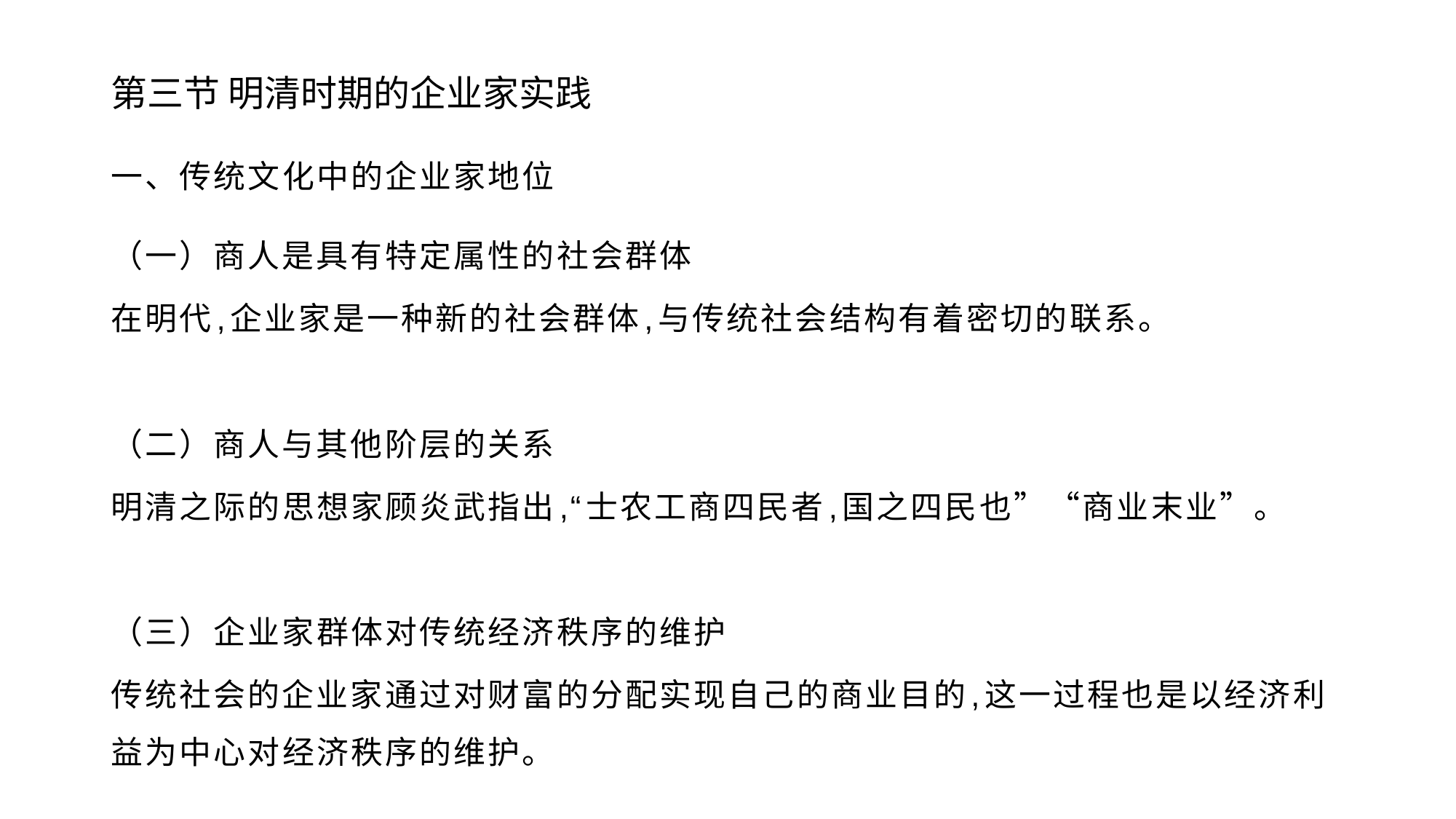

# 第三节 明清时期的企业家实践
一、传统文化中的企业家地位

（一）商人是具有特定属性的社会群体
在明代,企业家是一种新的社会群体,与传统社会结构有着密切的联系。

（二）商人与其他阶层的关系
明清之际的思想家顾炎武指出,“士农工商四民者,国之四民也”“商业末业”。

（三）企业家群体对传统经济秩序的维护
传统社会的企业家通过对财富的分配实现自己的商业目的,这一过程也是以经济利益为中心对经济秩序的维护。